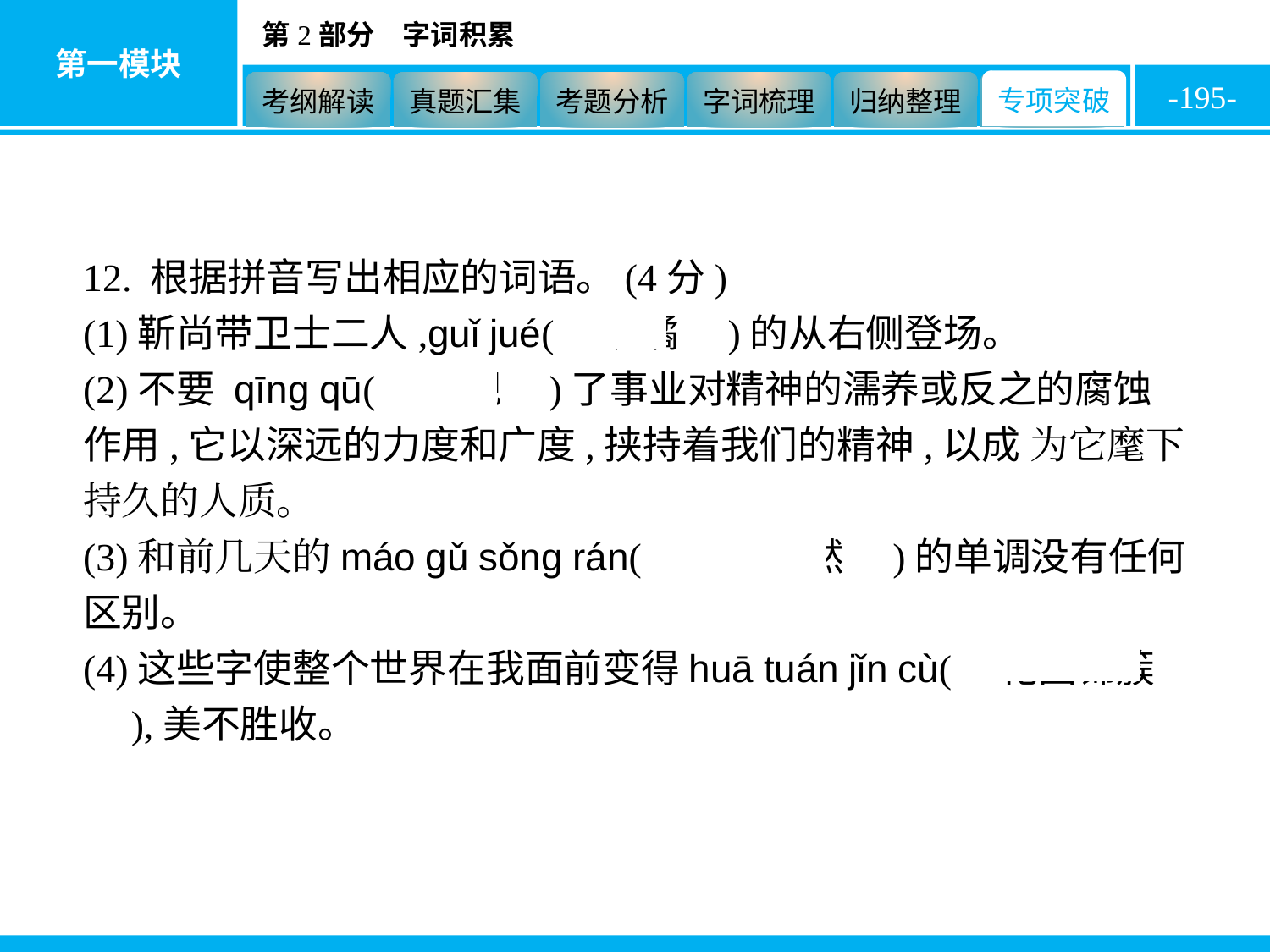

-195-
12. 根据拼音写出相应的词语。(4分)
(1)靳尚带卫士二人,guǐ jué(　诡谲　)的从右侧登场。
(2)不要 qīng qū(　轻觑　)了事业对精神的濡养或反之的腐蚀作用,它以深远的力度和广度,挟持着我们的精神,以成 为它麾下持久的人质。
(3)和前几天的máo gǔ sǒng rán(　毛骨悚然　)的单调没有任何区别。
(4)这些字使整个世界在我面前变得huā tuán jǐn cù(　花团锦簇　),美不胜收。